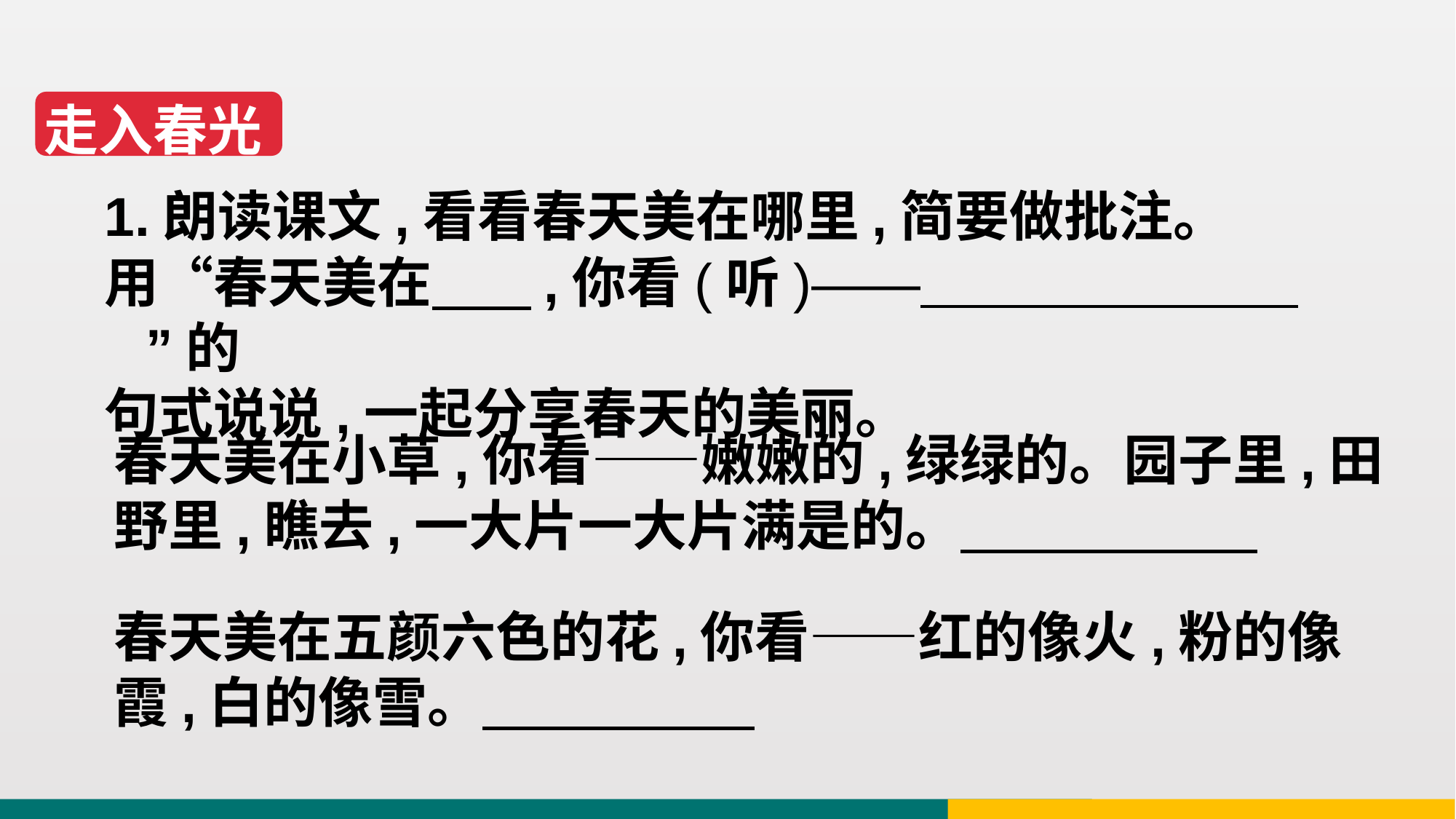

走入春光
1.朗读课文,看看春天美在哪里,简要做批注。
用“春天美在        ,你看(听)——                          ”的
句式说说,一起分享春天的美丽。
春天美在小草,你看——嫩嫩的,绿绿的。园子里,田野里,瞧去,一大片一大片满是的。
春天美在五颜六色的花,你看——红的像火,粉的像霞,白的像雪。